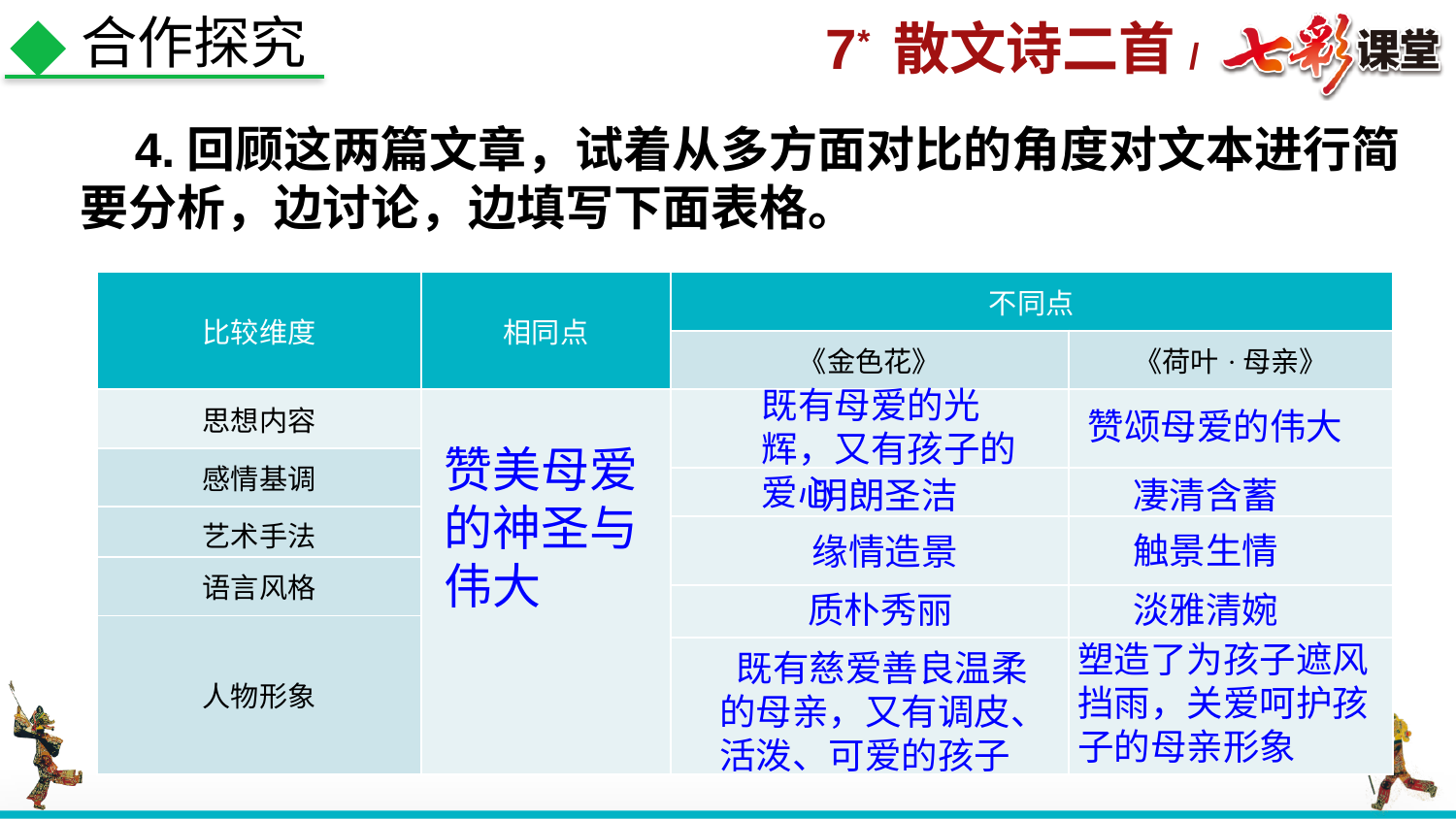

合作探究

    4.回顾这两篇文章，试着从多方面对比的角度对文本进行简要分析，边讨论，边填写下面表格。
| 比较维度 | 相同点 | 不同点 |  |
| --- | --- | --- | --- |
|  |  | 《金色花》 | 《荷叶·母亲》 |
| 思想内容 |  |  |  |
| 感情基调 |  |  |  |
|  |  |  |  |
| 艺术手法 |  |  |  |
|  |  |  |  |
| 语言风格 |  |  |  |
|  |  |  |  |
| 人物形象 |  |  |  |
|  |  |  |  |
既有母爱的光辉，又有孩子的爱心
赞颂母爱的伟大
赞美母爱的神圣与伟大
明朗圣洁
凄清含蓄
触景生情
缘情造景
质朴秀丽
淡雅清婉
塑造了为孩子遮风挡雨，关爱呵护孩子的母亲形象
 既有慈爱善良温柔的母亲，又有调皮、活泼、可爱的孩子